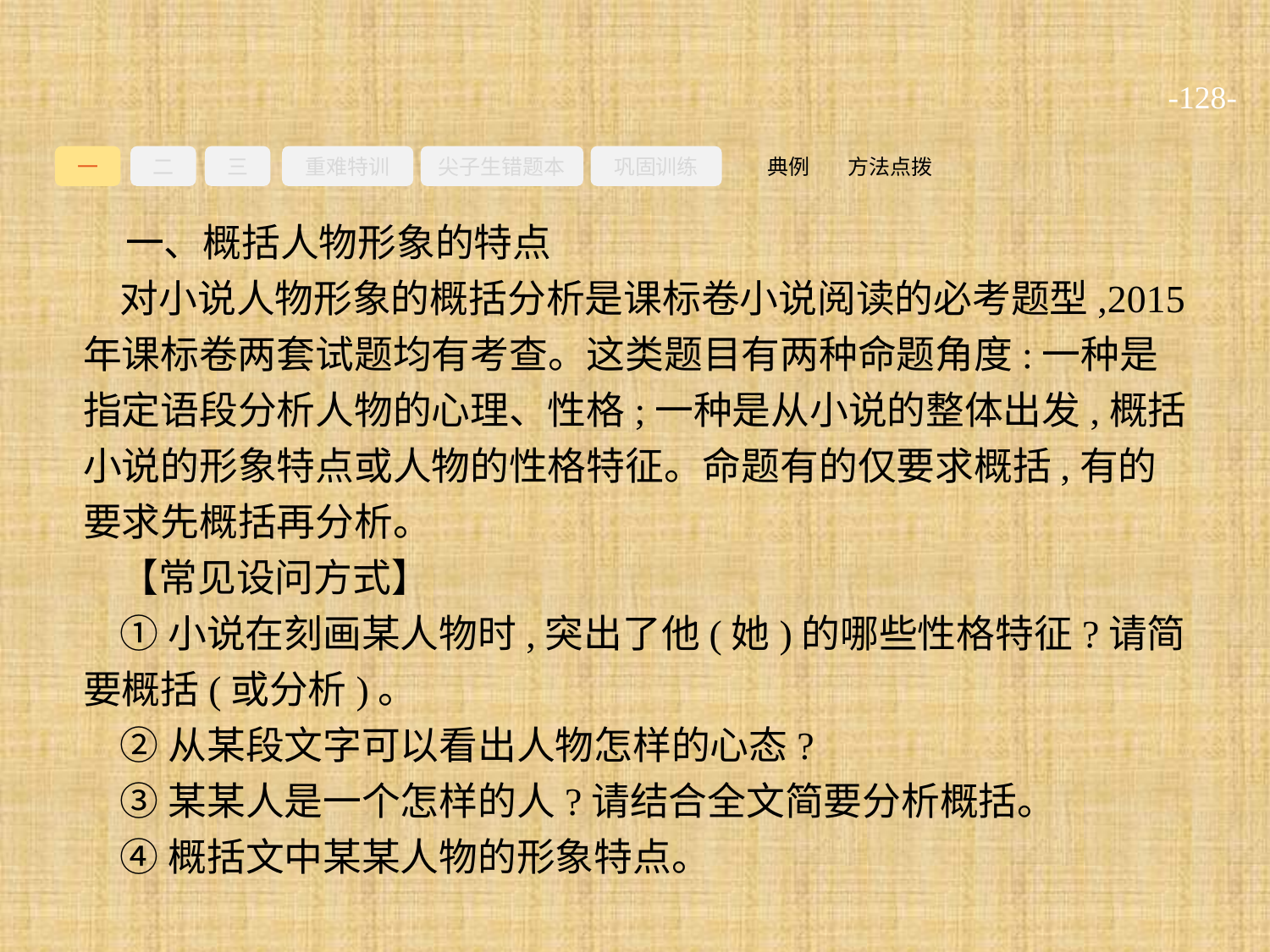

-128-
一
二
三
重难特训
尖子生错题本
巩固训练
方法点拨
典例
一、概括人物形象的特点
对小说人物形象的概括分析是课标卷小说阅读的必考题型,2015年课标卷两套试题均有考查。这类题目有两种命题角度:一种是指定语段分析人物的心理、性格;一种是从小说的整体出发,概括小说的形象特点或人物的性格特征。命题有的仅要求概括,有的要求先概括再分析。
【常见设问方式】
①小说在刻画某人物时,突出了他(她)的哪些性格特征?请简要概括(或分析)。
②从某段文字可以看出人物怎样的心态?
③某某人是一个怎样的人?请结合全文简要分析概括。
④概括文中某某人物的形象特点。